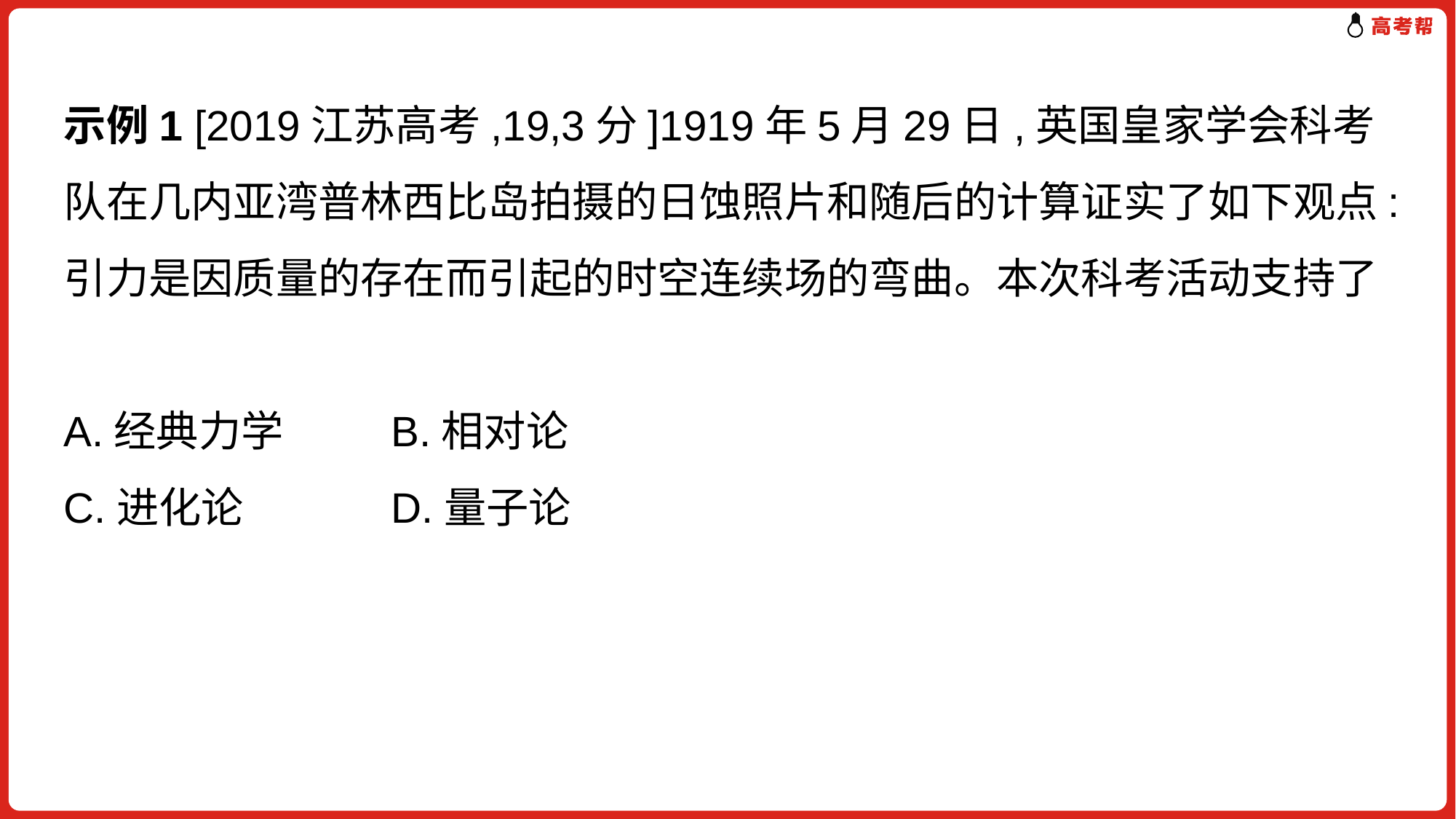

# 示例1 [2019江苏高考,19,3分]1919年5月29日,英国皇家学会科考队在几内亚湾普林西比岛拍摄的日蚀照片和随后的计算证实了如下观点:引力是因质量的存在而引起的时空连续场的弯曲。本次科考活动支持了　　　　　　　　　　　　　　　　　　　 A.经典力学 	B.相对论 C.进化论	 	D.量子论